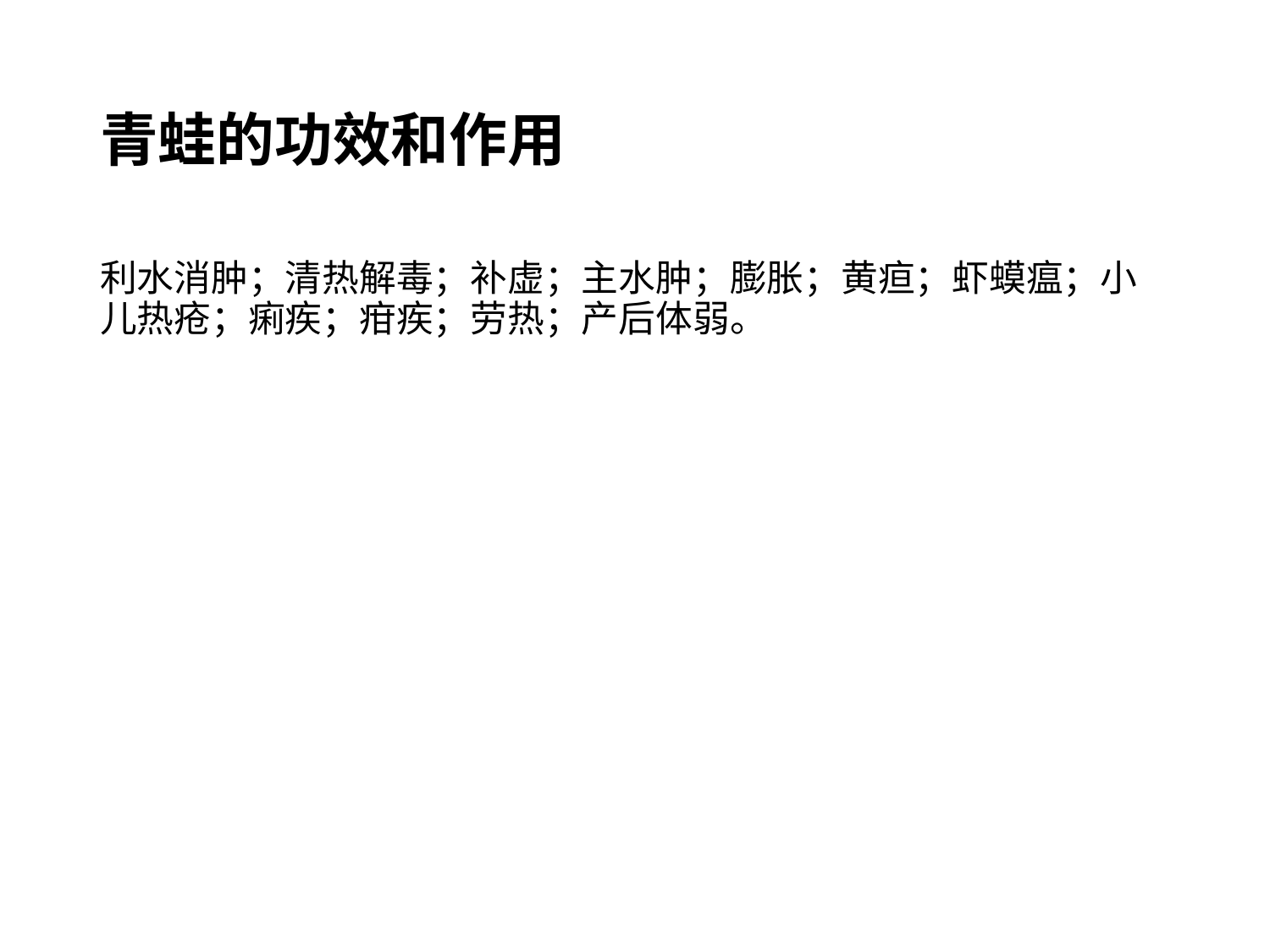

# 青蛙的功效和作用
利水消肿；清热解毒；补虚；主水肿；膨胀；黄疸；虾蟆瘟；小儿热疮；痢疾；疳疾；劳热；产后体弱。